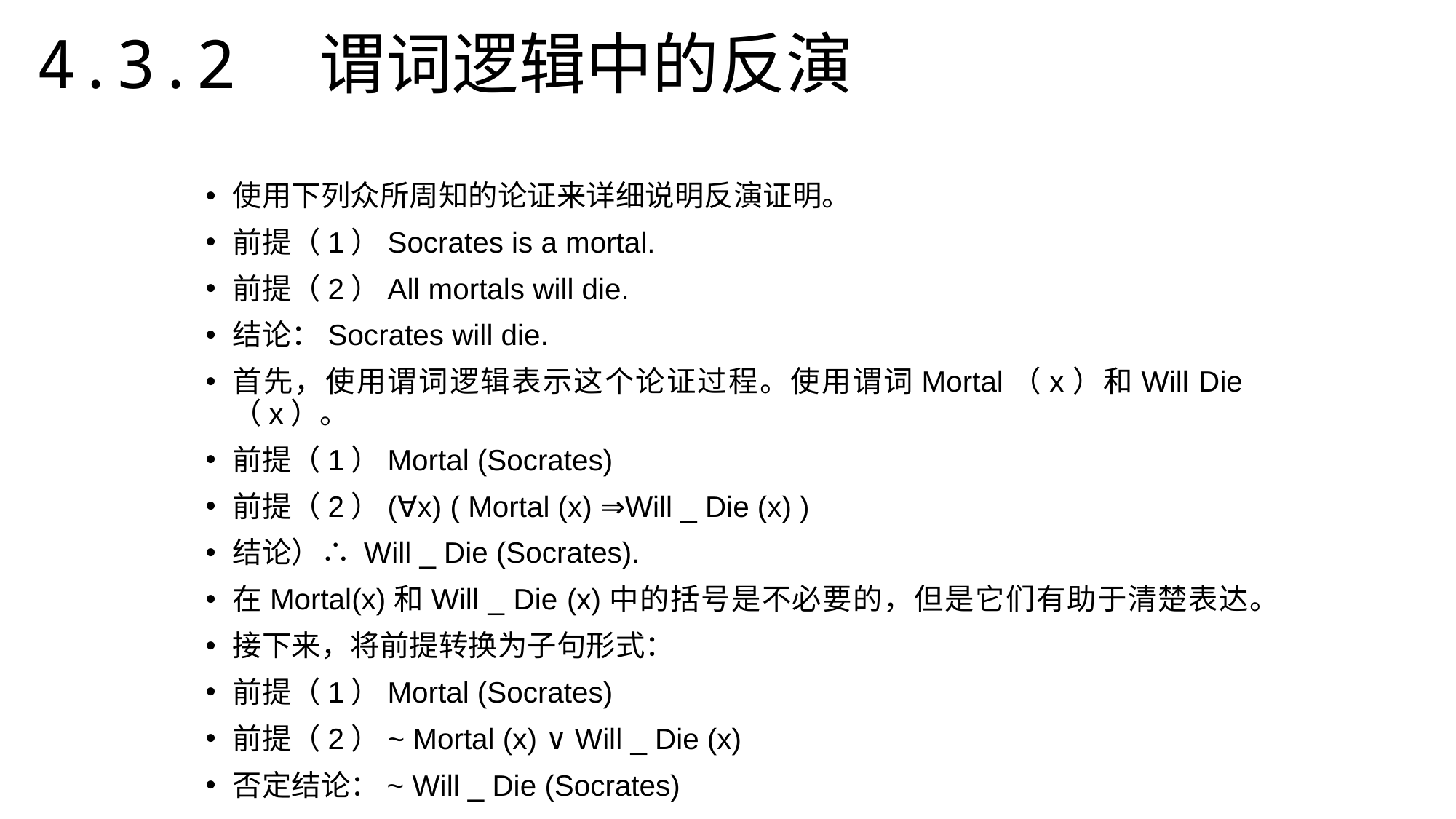

4.3.2　谓词逻辑中的反演

使用下列众所周知的论证来详细说明反演证明。
前提（1）Socrates is a mortal.
前提（2）All mortals will die.
结论：Socrates will die.
首先，使用谓词逻辑表示这个论证过程。使用谓词Mortal（x）和Will Die（x）。
前提（1）Mortal (Socrates)
前提（2）(∀x) ( Mortal (x) ⇒Will _ Die (x) )
结论）∴ Will _ Die (Socrates).
在Mortal(x)和Will _ Die (x)中的括号是不必要的，但是它们有助于清楚表达。
接下来，将前提转换为子句形式：
前提（1）Mortal (Socrates)
前提（2）~ Mortal (x) ∨ Will _ Die (x)
否定结论：~ Will _ Die (Socrates)